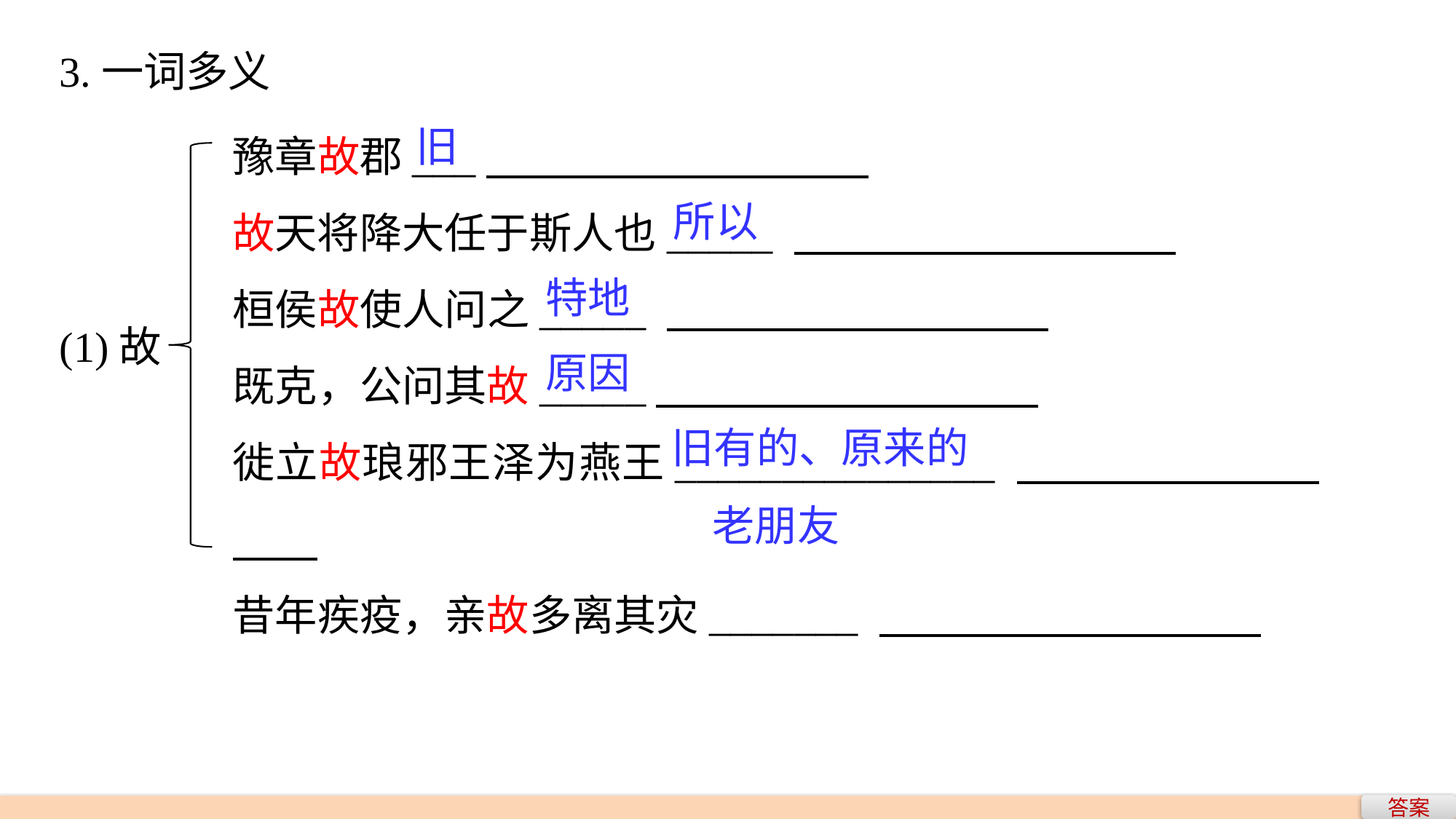

3.一词多义
豫章故郡___
故天将降大任于斯人也_____
桓侯故使人问之_____
既克，公问其故_____
徙立故琅邪王泽为燕王_______________
昔年疾疫，亲故多离其灾_______
旧

所以
特地
(1)故
原因
旧有的、原来的
老朋友
答案